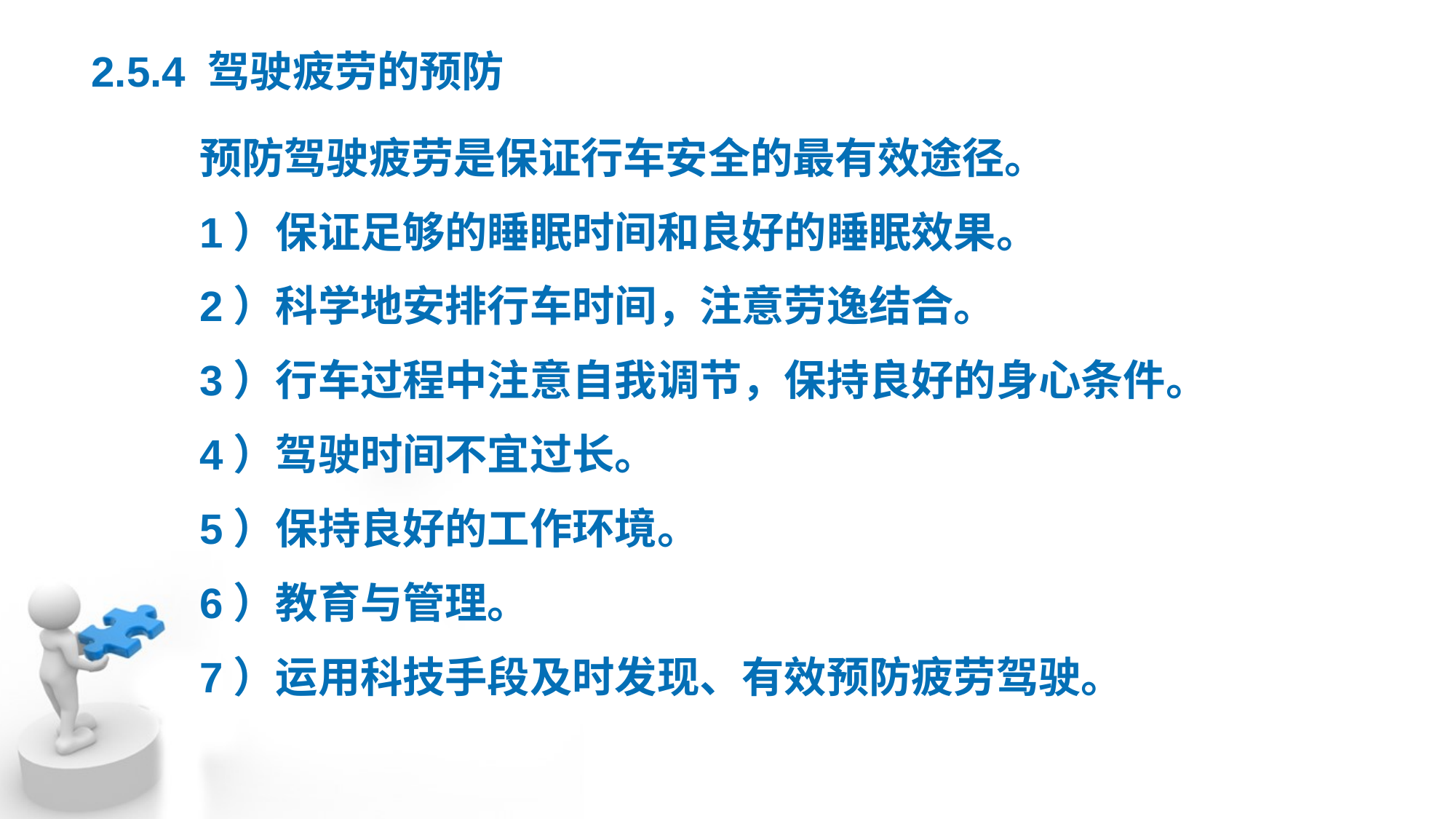

# 2.5.4 驾驶疲劳的预防
预防驾驶疲劳是保证行车安全的最有效途径。
1）保证足够的睡眠时间和良好的睡眠效果。
2）科学地安排行车时间，注意劳逸结合。
3）行车过程中注意自我调节，保持良好的身心条件。
4）驾驶时间不宜过长。
5）保持良好的工作环境。
6）教育与管理。
7）运用科技手段及时发现、有效预防疲劳驾驶。